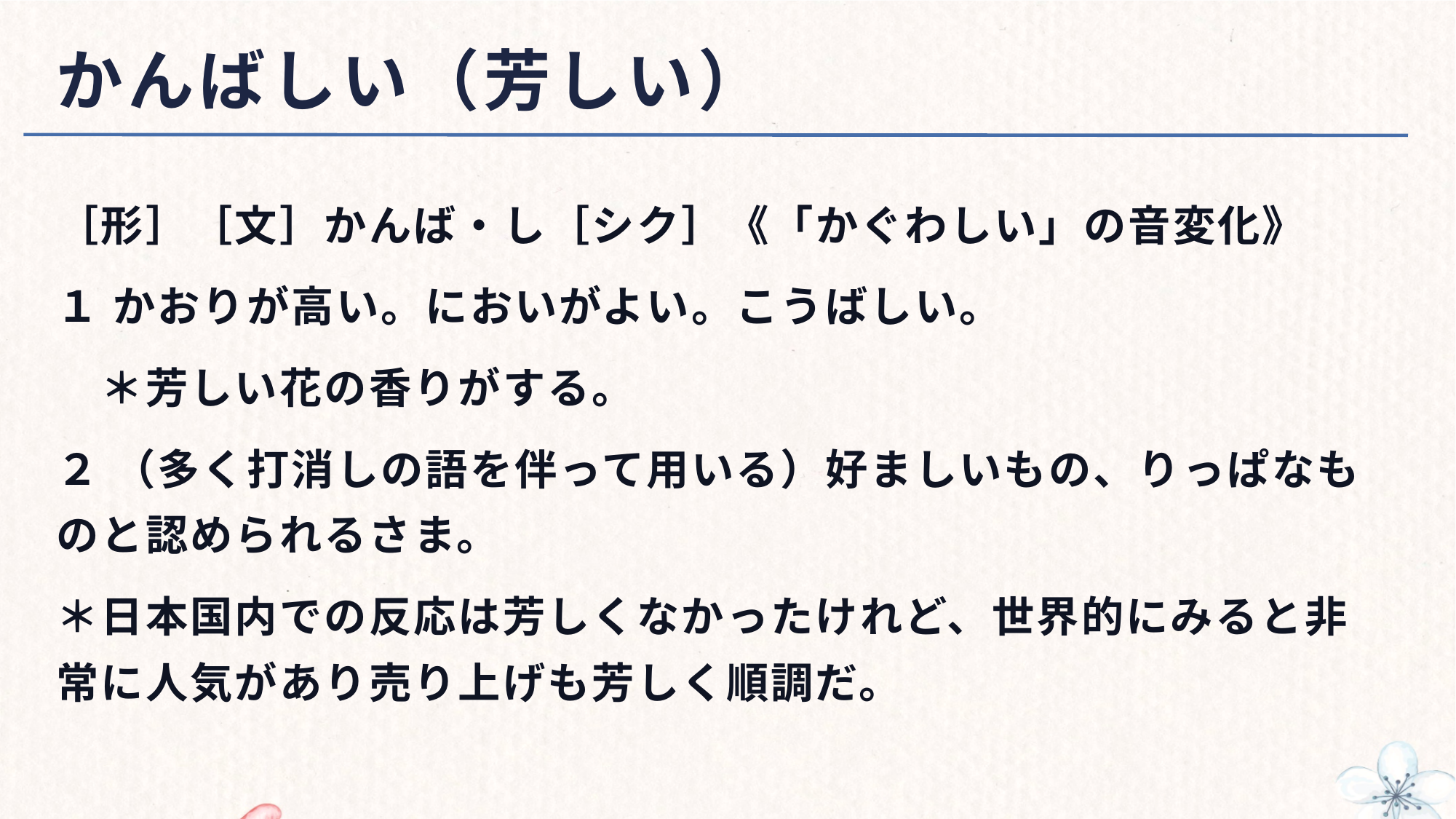

# かんばしい（芳しい）
［形］［文］かんば・し［シク］《「かぐわしい」の音変化》
１ かおりが高い。においがよい。こうばしい。
　＊芳しい花の香りがする。
２ （多く打消しの語を伴って用いる）好ましいもの、りっぱなものと認められるさま。
＊日本国内での反応は芳しくなかったけれど、世界的にみると非常に人気があり売り上げも芳しく順調だ。